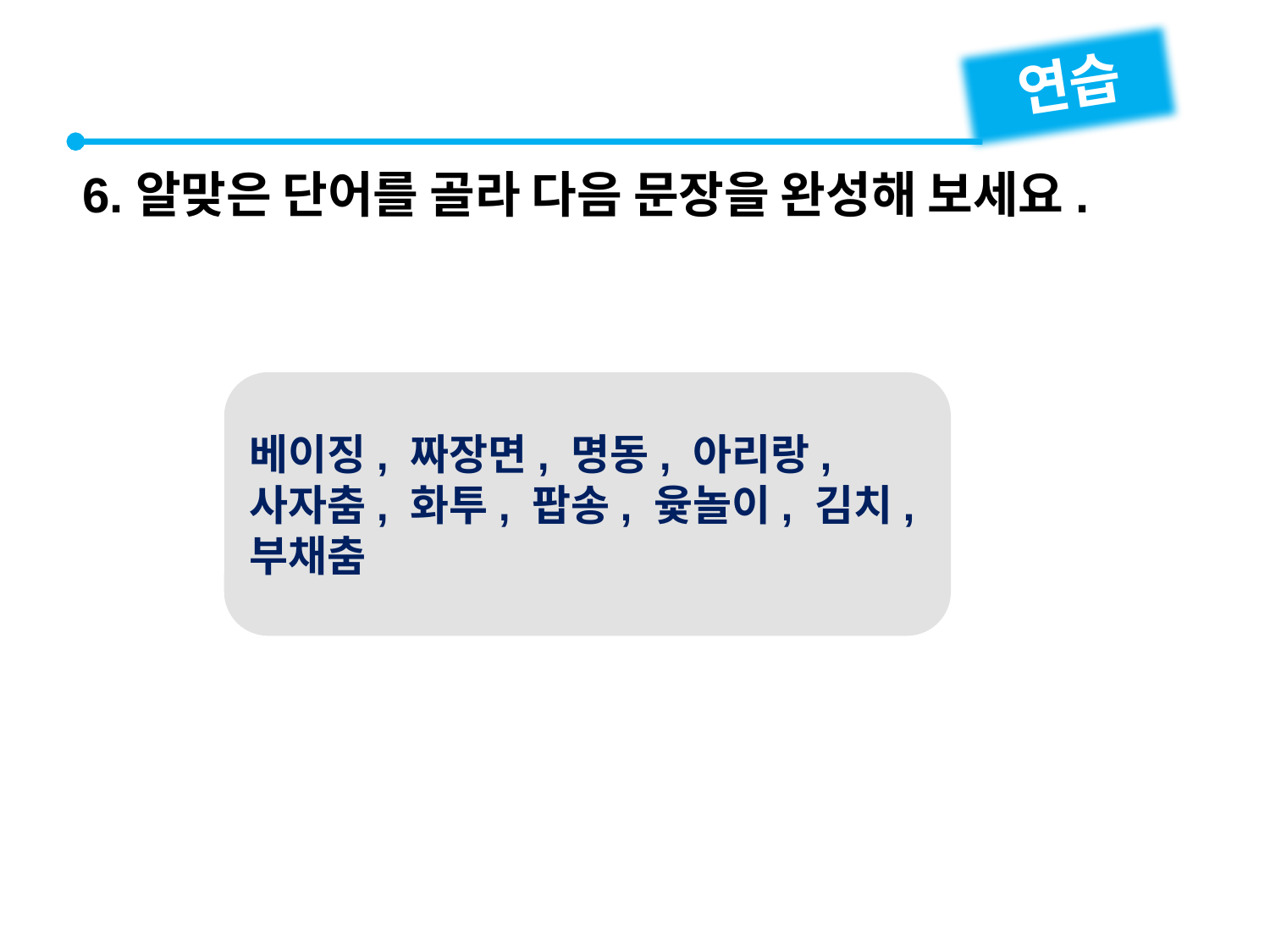

연습
6.알맞은 단어를 골라 다음 문장을 완성해 보세요.
베이징, 짜장면, 명동, 아리랑, 사자춤, 화투, 팝송, 윷놀이, 김치, 부채춤